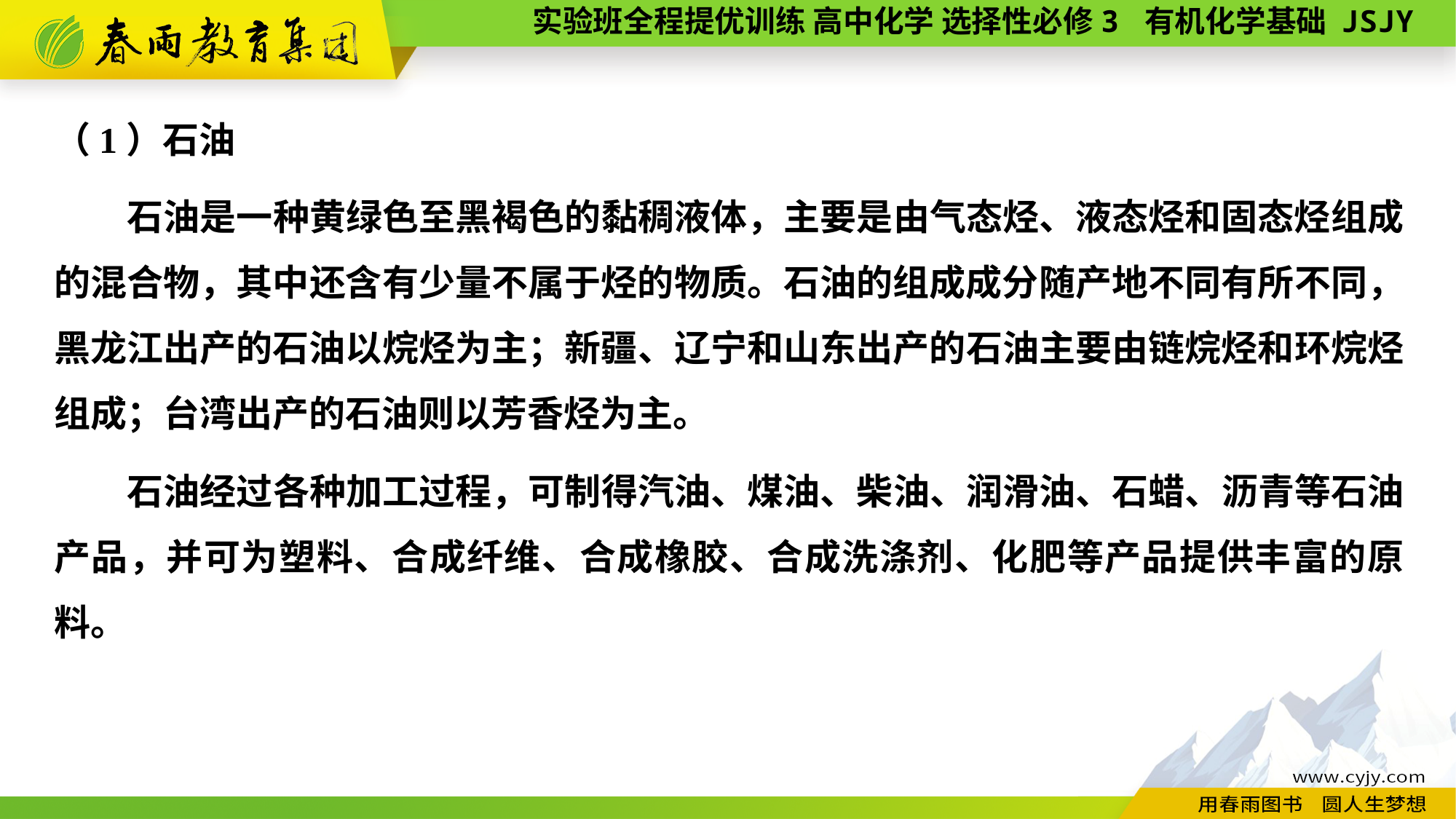

（1）石油
石油是一种黄绿色至黑褐色的黏稠液体，主要是由气态烃、液态烃和固态烃组成的混合物，其中还含有少量不属于烃的物质。石油的组成成分随产地不同有所不同，黑龙江出产的石油以烷烃为主；新疆、辽宁和山东出产的石油主要由链烷烃和环烷烃组成；台湾出产的石油则以芳香烃为主。
石油经过各种加工过程，可制得汽油、煤油、柴油、润滑油、石蜡、沥青等石油产品，并可为塑料、合成纤维、合成橡胶、合成洗涤剂、化肥等产品提供丰富的原料。